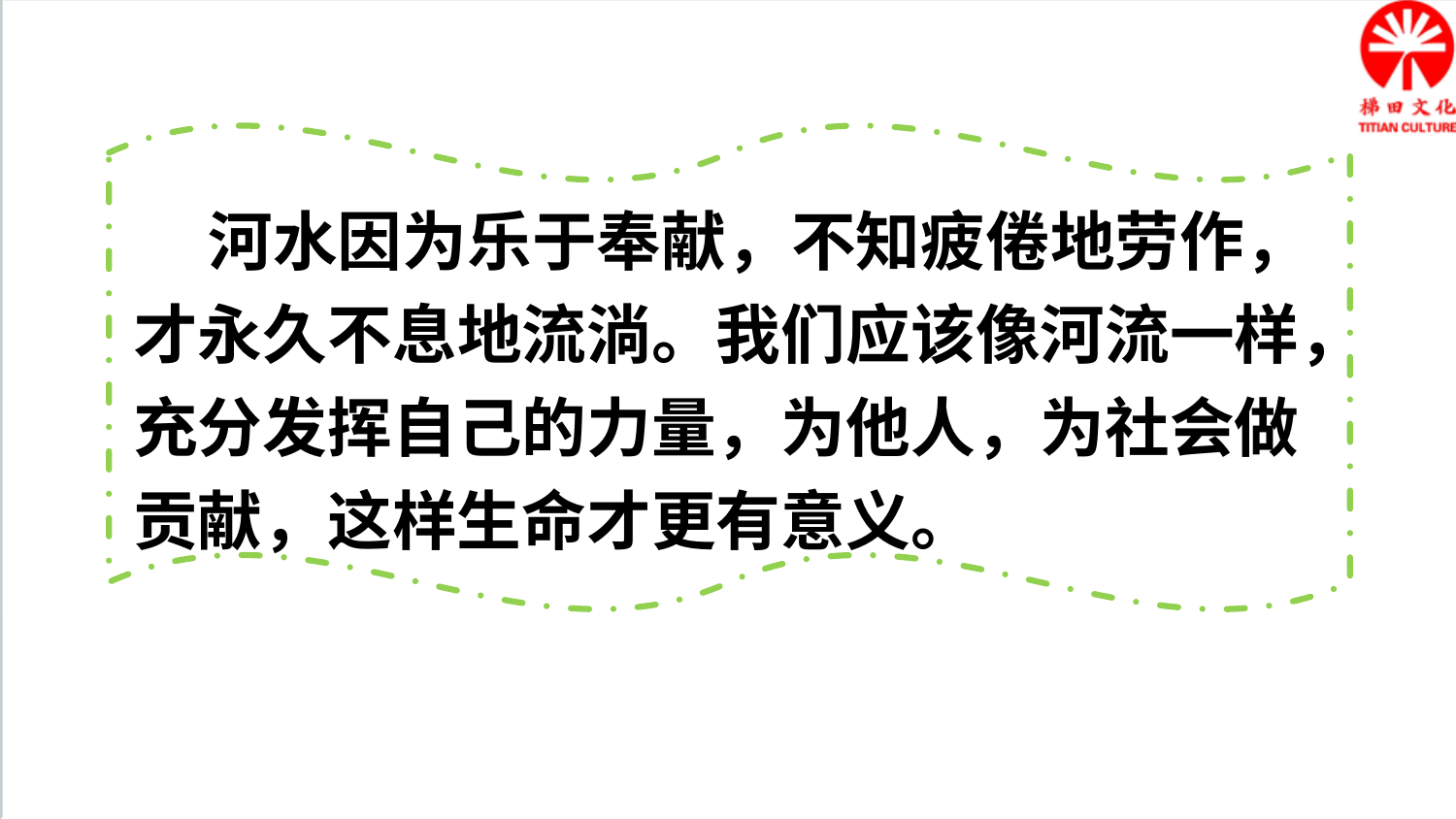

河水因为乐于奉献，不知疲倦地劳作，才永久不息地流淌。我们应该像河流一样，充分发挥自己的力量，为他人，为社会做贡献，这样生命才更有意义。